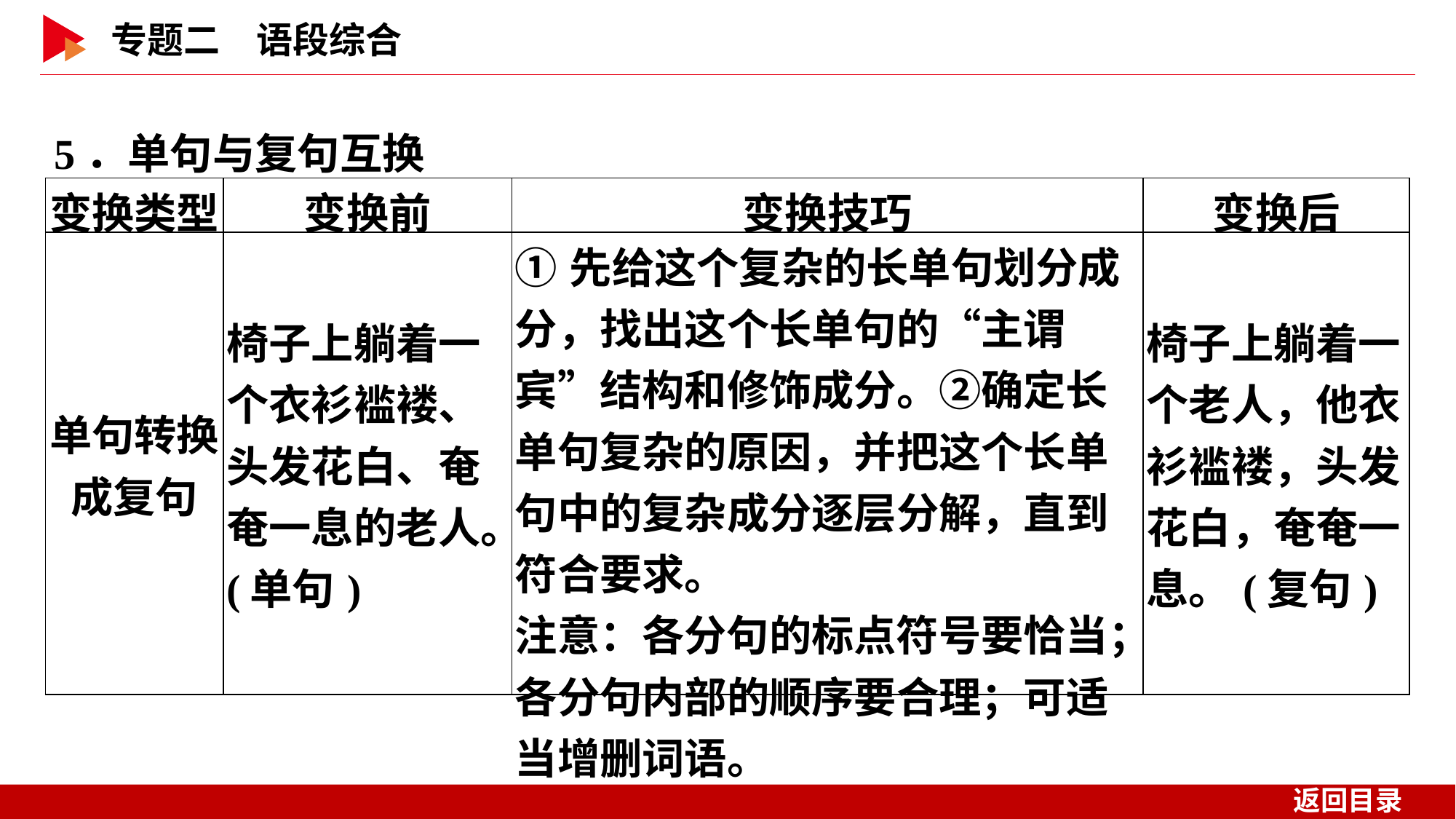

5．单句与复句互换
| 变换类型 | 变换前 | 变换技巧 | 变换后 |
| --- | --- | --- | --- |
| 单句转换 成复句 | 椅子上躺着一个衣衫褴褛、头发花白、奄奄一息的老人。(单句) | ①先给这个复杂的长单句划分成分，找出这个长单句的“主谓宾”结构和修饰成分。②确定长单句复杂的原因，并把这个长单句中的复杂成分逐层分解，直到符合要求。 注意：各分句的标点符号要恰当；各分句内部的顺序要合理；可适当增删词语。 | 椅子上躺着一个老人，他衣衫褴褛，头发花白，奄奄一息。(复句) |